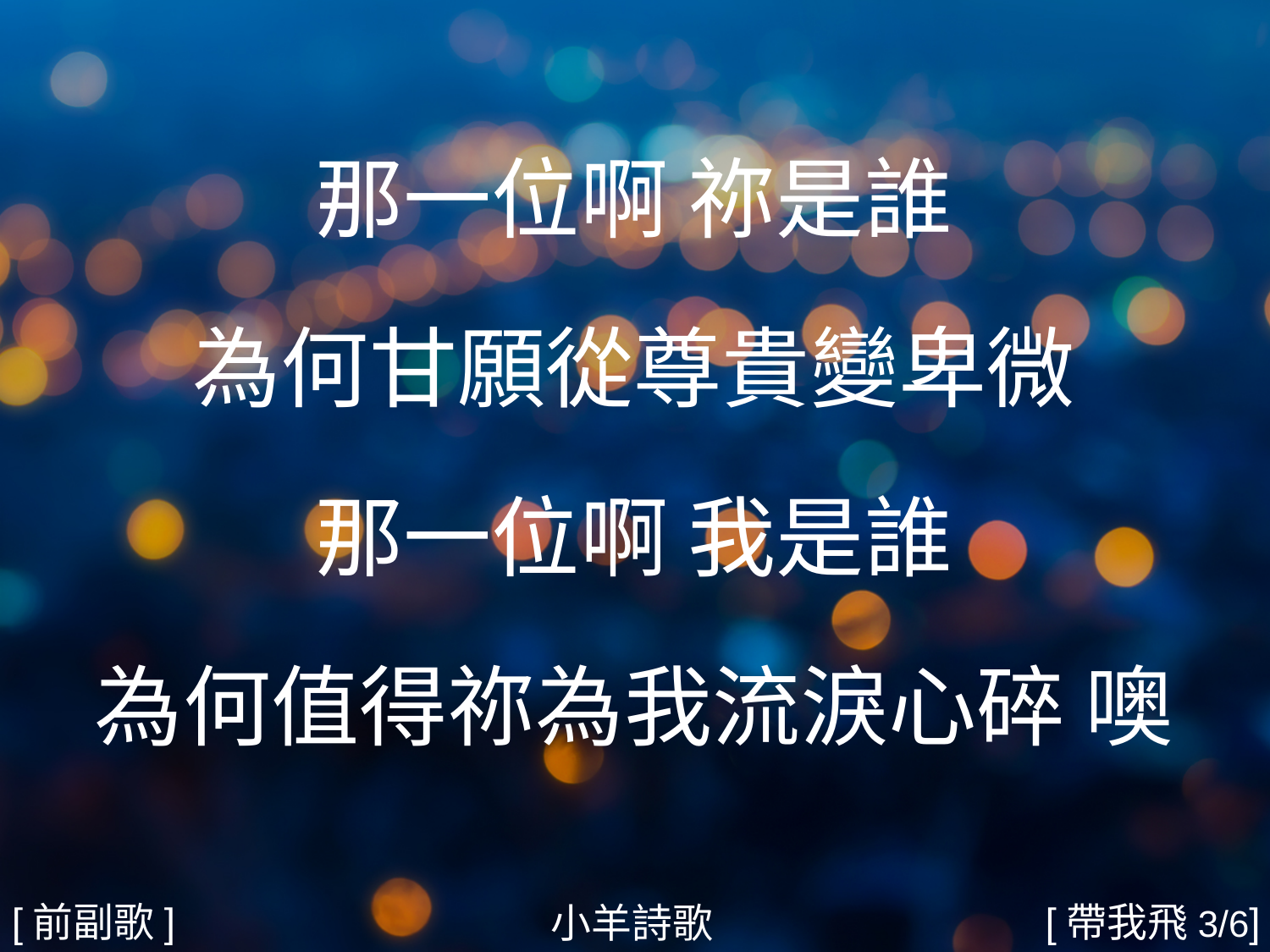

那一位啊 祢是誰

為何甘願從尊貴變卑微

那一位啊 我是誰

為何值得祢為我流淚心碎 噢
#

[前副歌]
[帶我飛3/6]
小羊詩歌